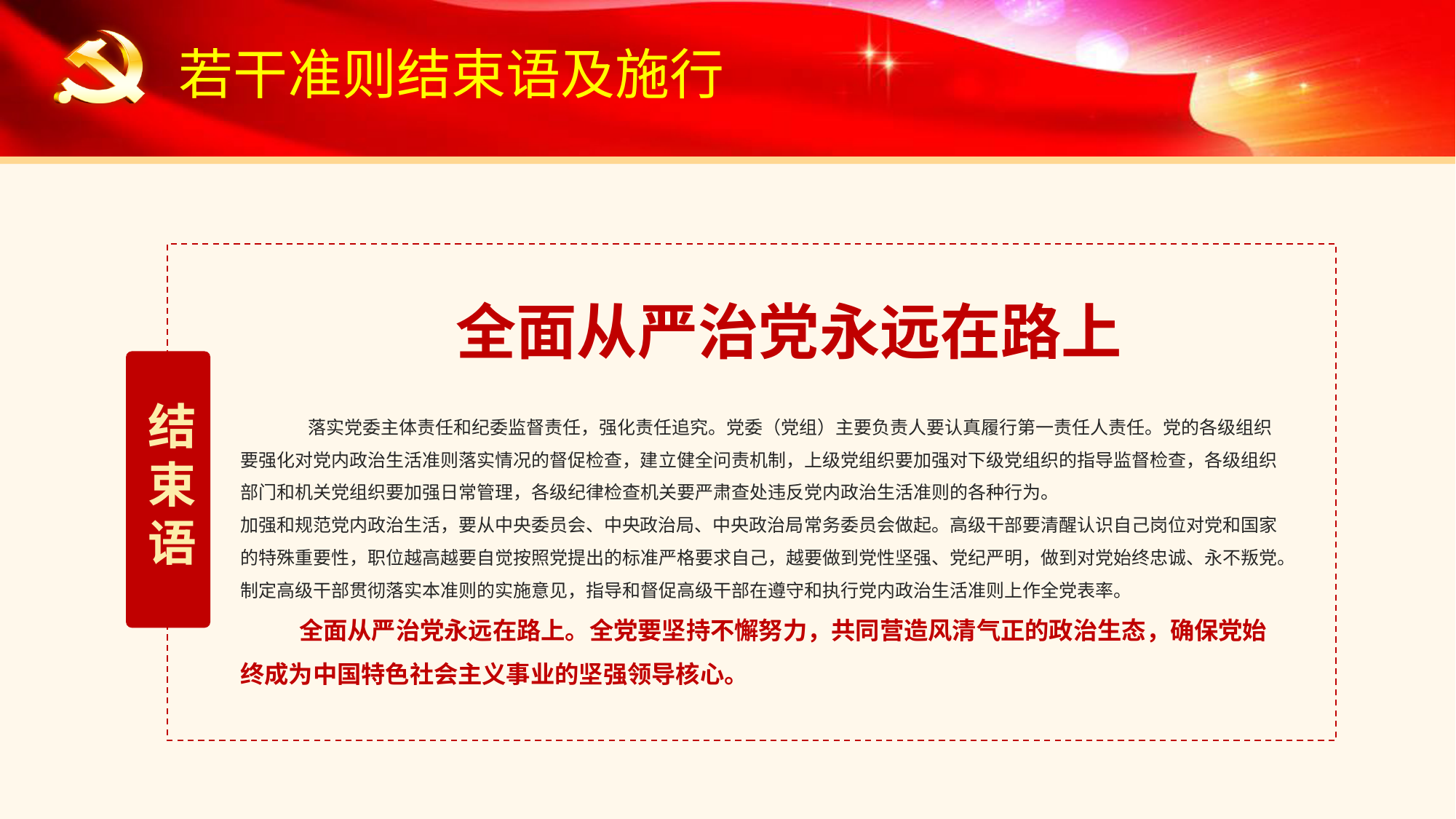

若干准则结束语及施行

 全面从严治党永远在路上
       落实党委主体责任和纪委监督责任，强化责任追究。党委（党组）主要负责人要认真履行第一责任人责任。党的各级组织要强化对党内政治生活准则落实情况的督促检查，建立健全问责机制，上级党组织要加强对下级党组织的指导监督检查，各级组织部门和机关党组织要加强日常管理，各级纪律检查机关要严肃查处违反党内政治生活准则的各种行为。
加强和规范党内政治生活，要从中央委员会、中央政治局、中央政治局常务委员会做起。高级干部要清醒认识自己岗位对党和国家的特殊重要性，职位越高越要自觉按照党提出的标准严格要求自己，越要做到党性坚强、党纪严明，做到对党始终忠诚、永不叛党。制定高级干部贯彻落实本准则的实施意见，指导和督促高级干部在遵守和执行党内政治生活准则上作全党表率。
      全面从严治党永远在路上。全党要坚持不懈努力，共同营造风清气正的政治生态，确保党始终成为中国特色社会主义事业的坚强领导核心。

结
束
语